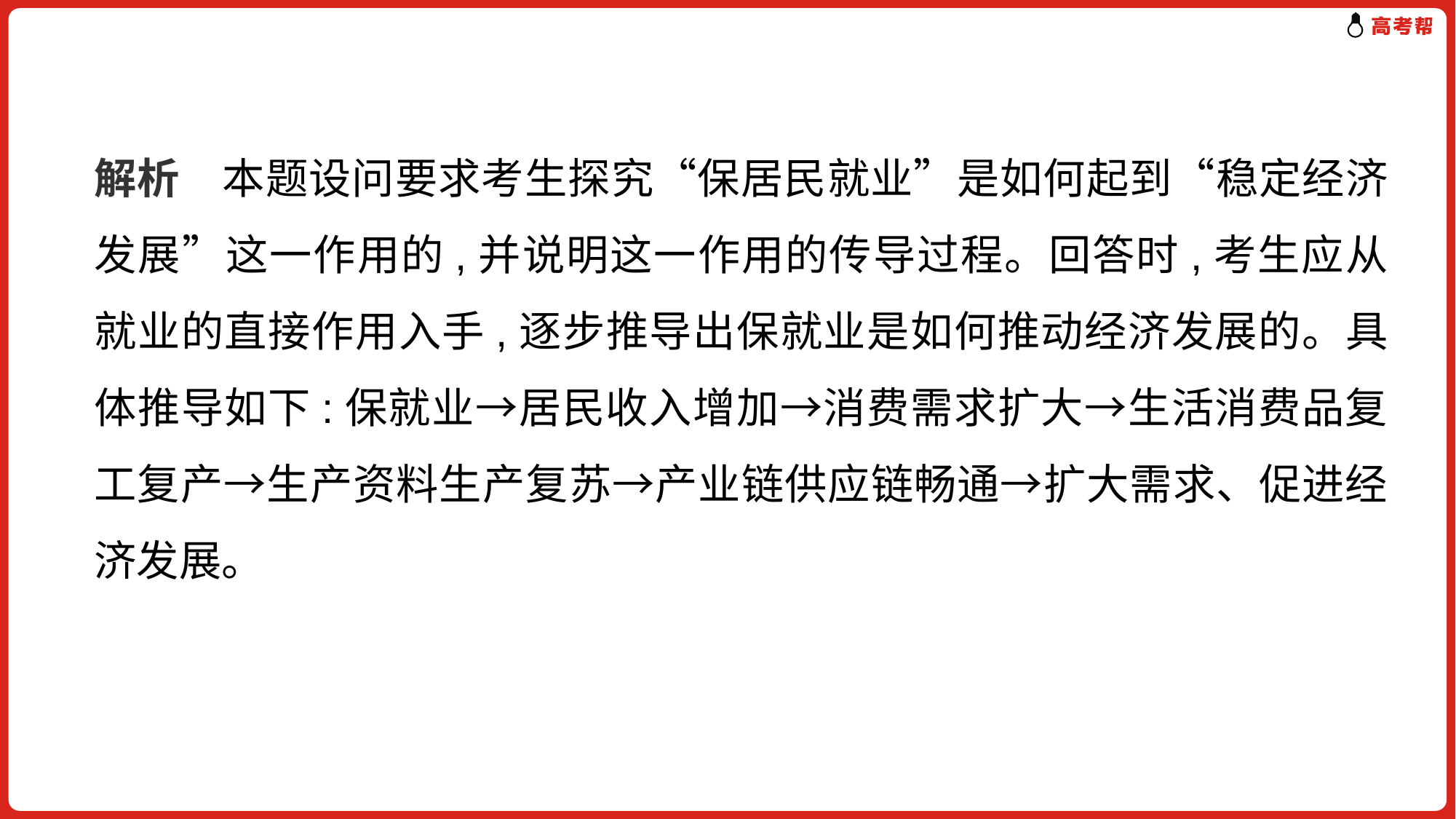

解析    本题设问要求考生探究“保居民就业”是如何起到“稳定经济发展”这一作用的,并说明这一作用的传导过程。回答时,考生应从就业的直接作用入手,逐步推导出保就业是如何推动经济发展的。具体推导如下:保就业→居民收入增加→消费需求扩大→生活消费品复工复产→生产资料生产复苏→产业链供应链畅通→扩大需求、促进经济发展。